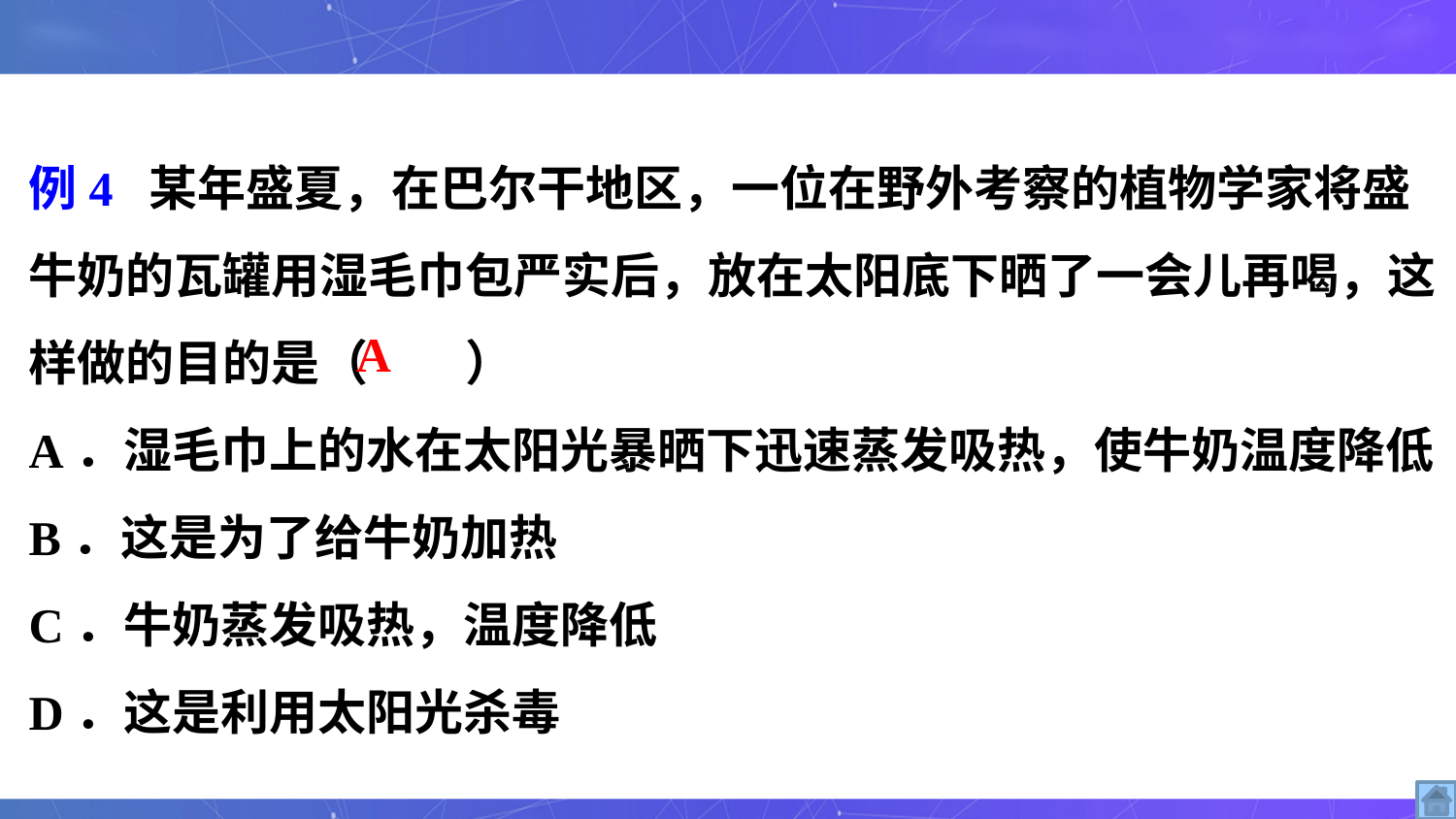

例4  某年盛夏，在巴尔干地区，一位在野外考察的植物学家将盛牛奶的瓦罐用湿毛巾包严实后，放在太阳底下晒了一会儿再喝，这样做的目的是（　　）
A．湿毛巾上的水在太阳光暴晒下迅速蒸发吸热，使牛奶温度降低
B．这是为了给牛奶加热
C．牛奶蒸发吸热，温度降低
D．这是利用太阳光杀毒
A